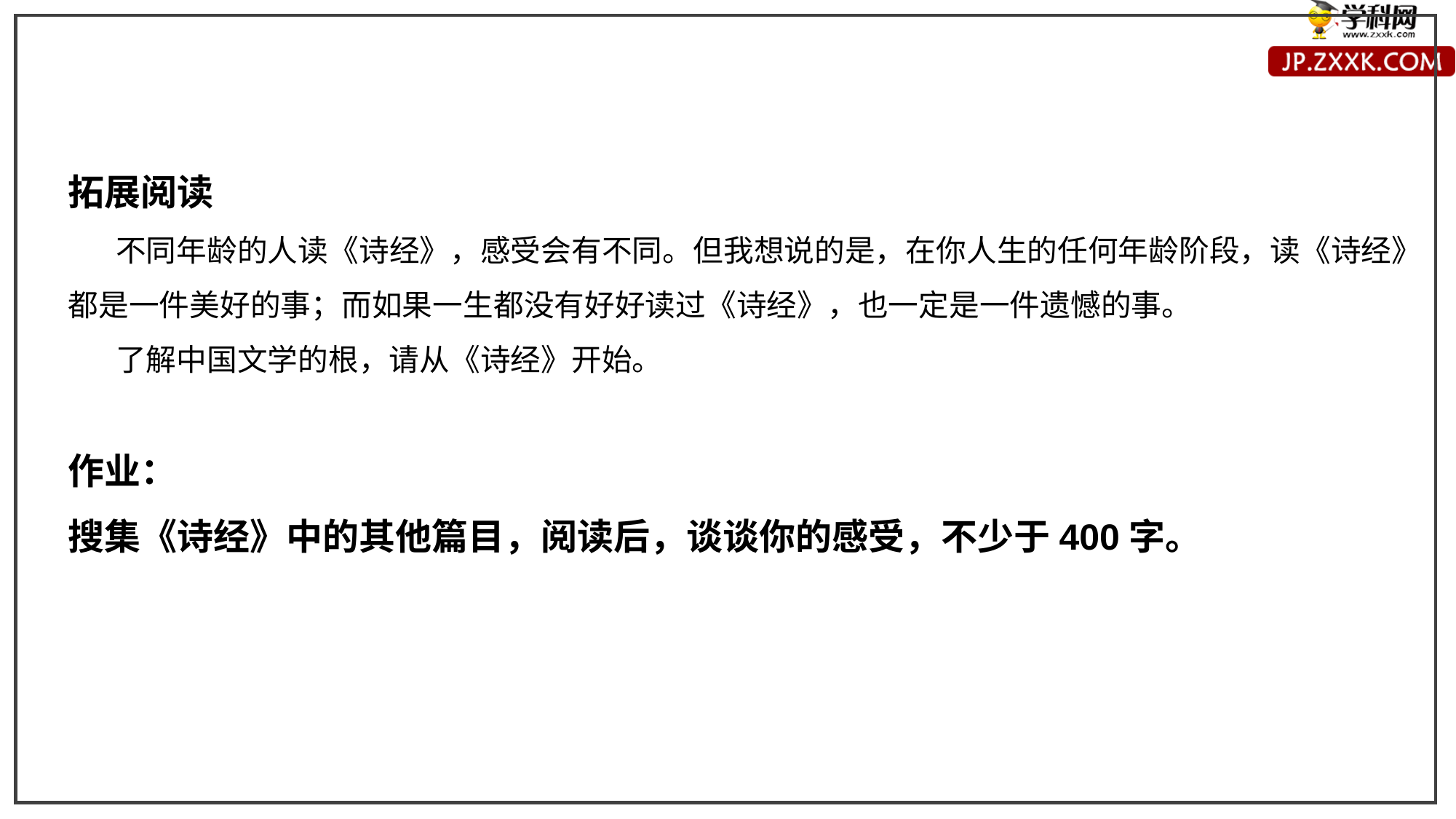

拓展阅读
      不同年龄的人读《诗经》，感受会有不同。但我想说的是，在你人生的任何年龄阶段，读《诗经》都是一件美好的事；而如果一生都没有好好读过《诗经》，也一定是一件遗憾的事。
      了解中国文学的根，请从《诗经》开始。

作业：
搜集《诗经》中的其他篇目，阅读后，谈谈你的感受，不少于400字。